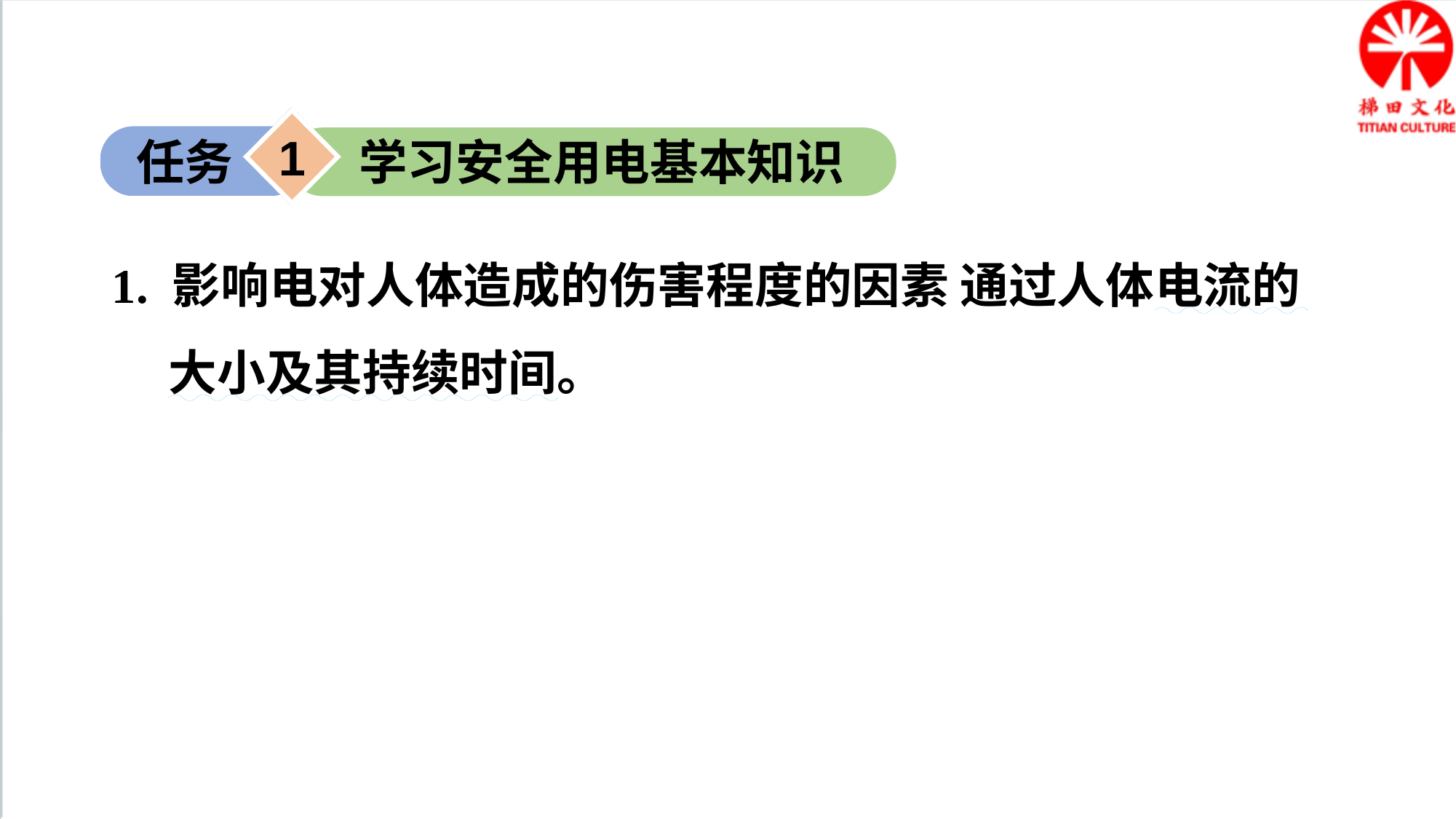

1
任务
学习安全用电基本知识

1. 影响电对人体造成的伤害程度的因素 通过人体电流的大小及其持续时间。